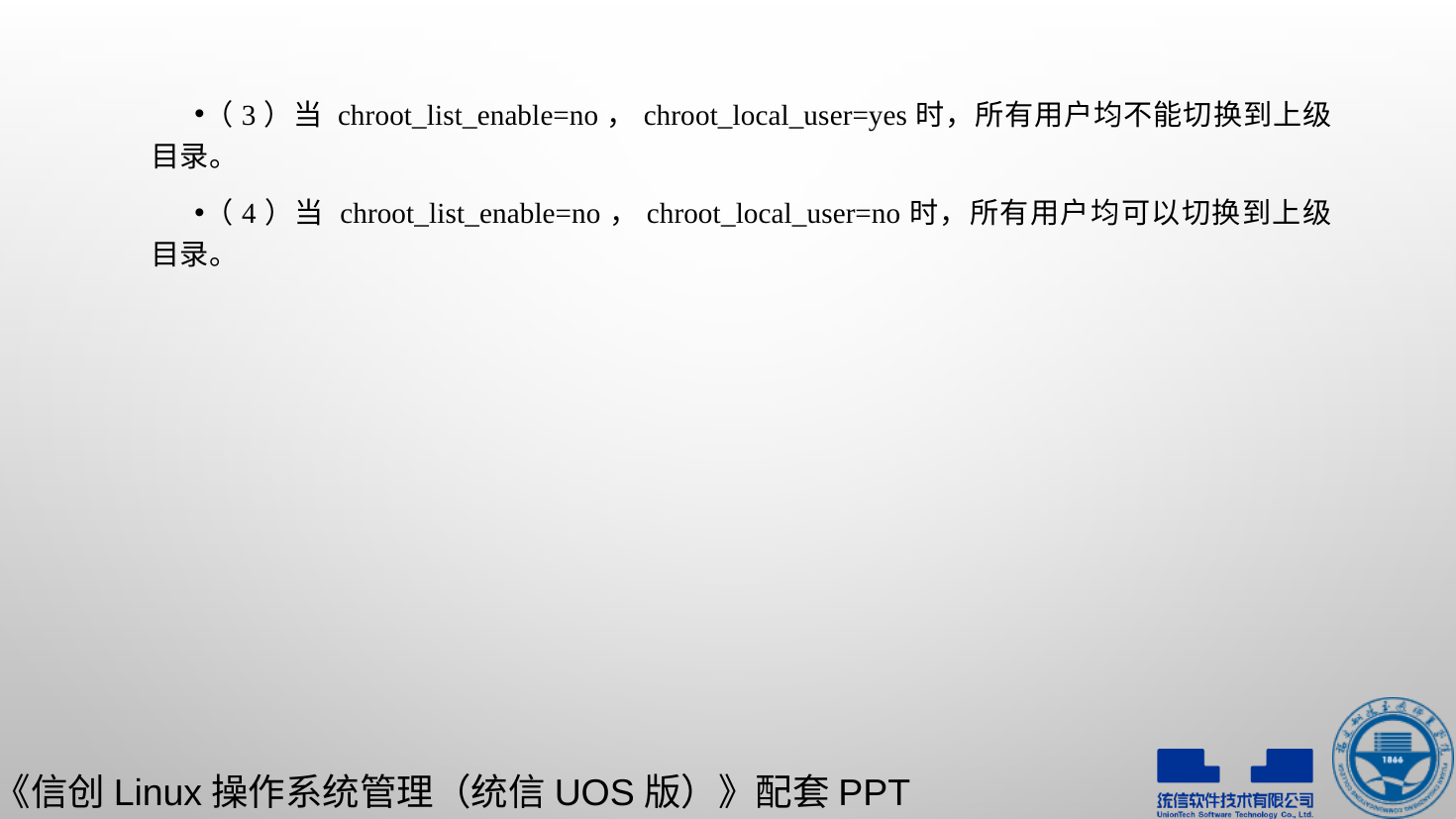

（3）当 chroot_list_enable=no，chroot_local_user=yes时，所有用户均不能切换到上级目录。
（4）当 chroot_list_enable=no，chroot_local_user=no时，所有用户均可以切换到上级目录。